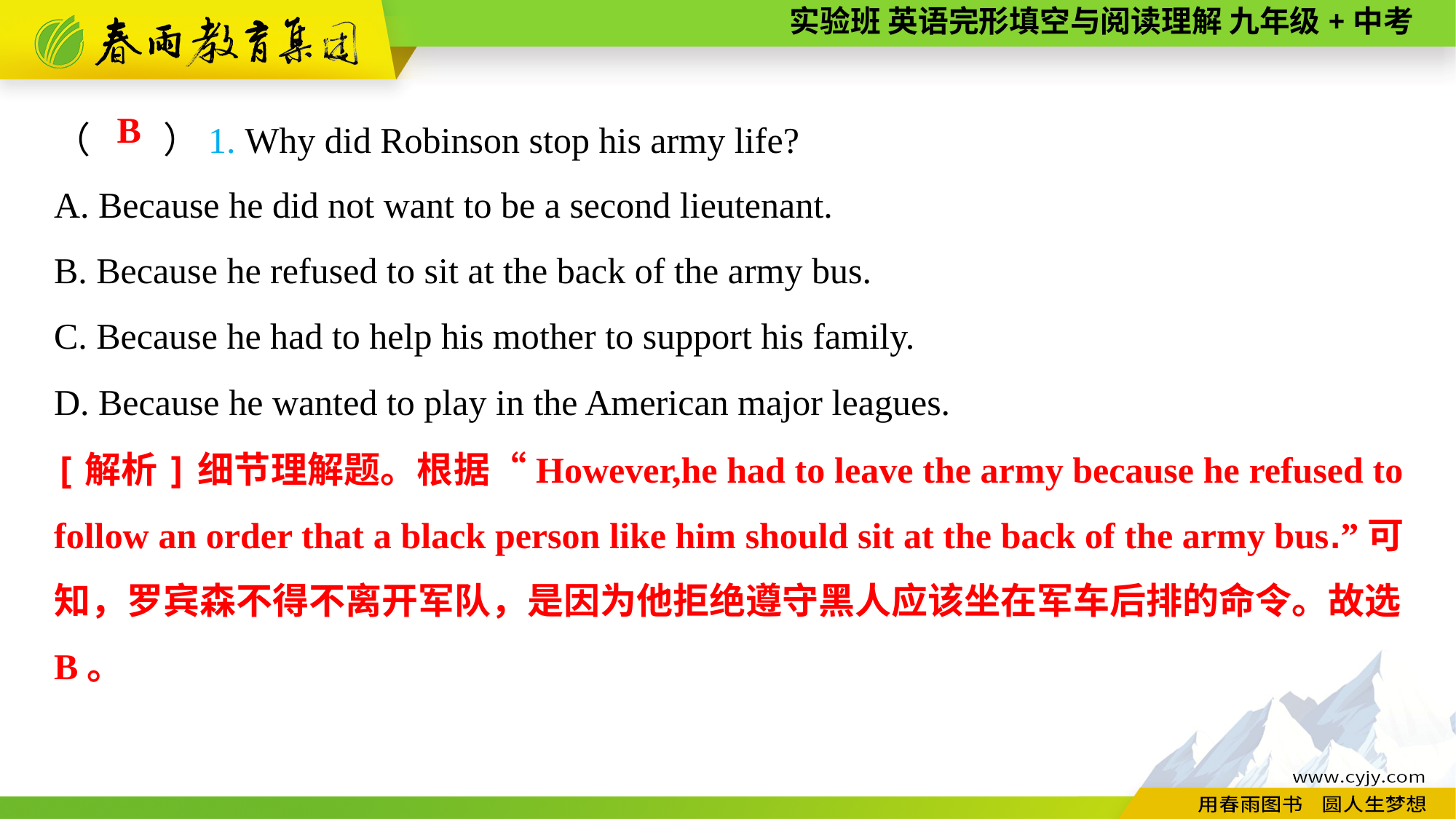

（　　）1. Why did Robinson stop his army life?
A. Because he did not want to be a second lieutenant.
B. Because he refused to sit at the back of the army bus.
C. Because he had to help his mother to support his family.
D. Because he wanted to play in the American major leagues.
B
[解析]细节理解题。根据“However,he had to leave the army because he refused to follow an order that a black person like him should sit at the back of the army bus.”可知，罗宾森不得不离开军队，是因为他拒绝遵守黑人应该坐在军车后排的命令。故选B。